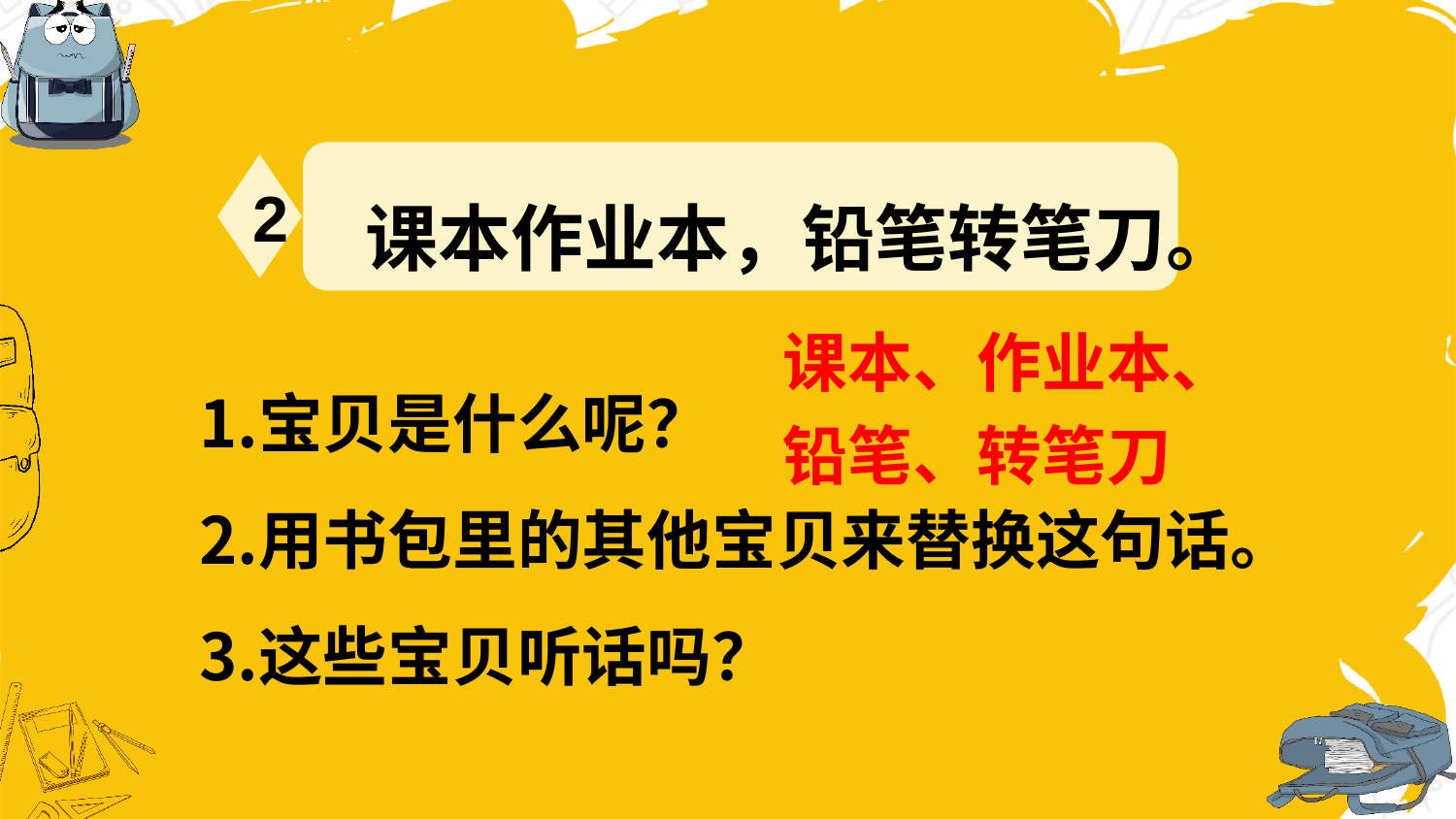

课本作业本，铅笔转笔刀。
2
课本、作业本、
铅笔、转笔刀
宝贝是什么呢？
用书包里的其他宝贝来替换这句话。
这些宝贝听话吗？